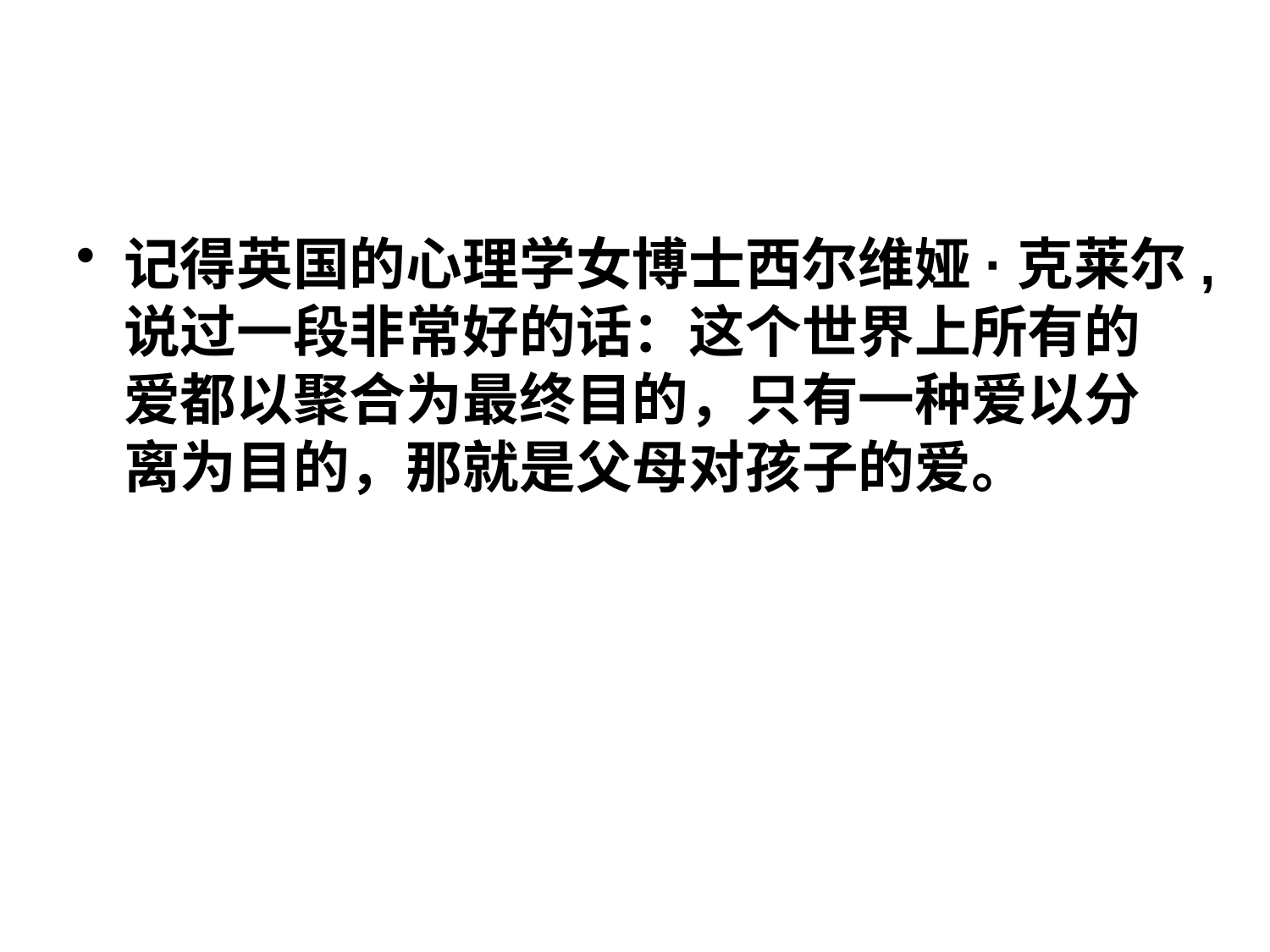

#
记得英国的心理学女博士西尔维娅·克莱尔,说过一段非常好的话：这个世界上所有的爱都以聚合为最终目的，只有一种爱以分离为目的，那就是父母对孩子的爱。